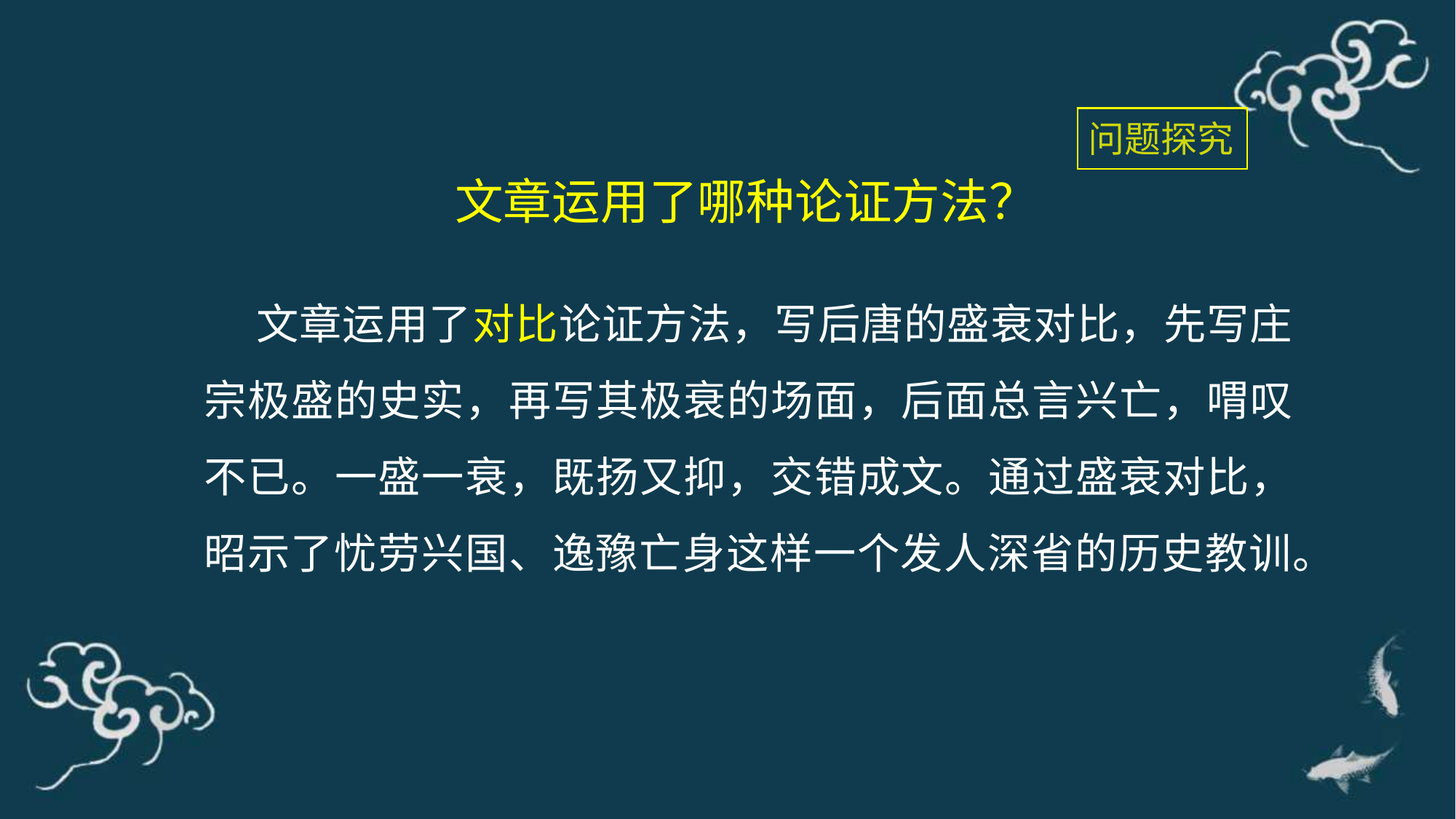

问题探究
文章运用了哪种论证方法？
    文章运用了对比论证方法，写后唐的盛衰对比，先写庄宗极盛的史实，再写其极衰的场面，后面总言兴亡，喟叹不已。一盛一衰，既扬又抑，交错成文。通过盛衰对比，昭示了忧劳兴国、逸豫亡身这样一个发人深省的历史教训。